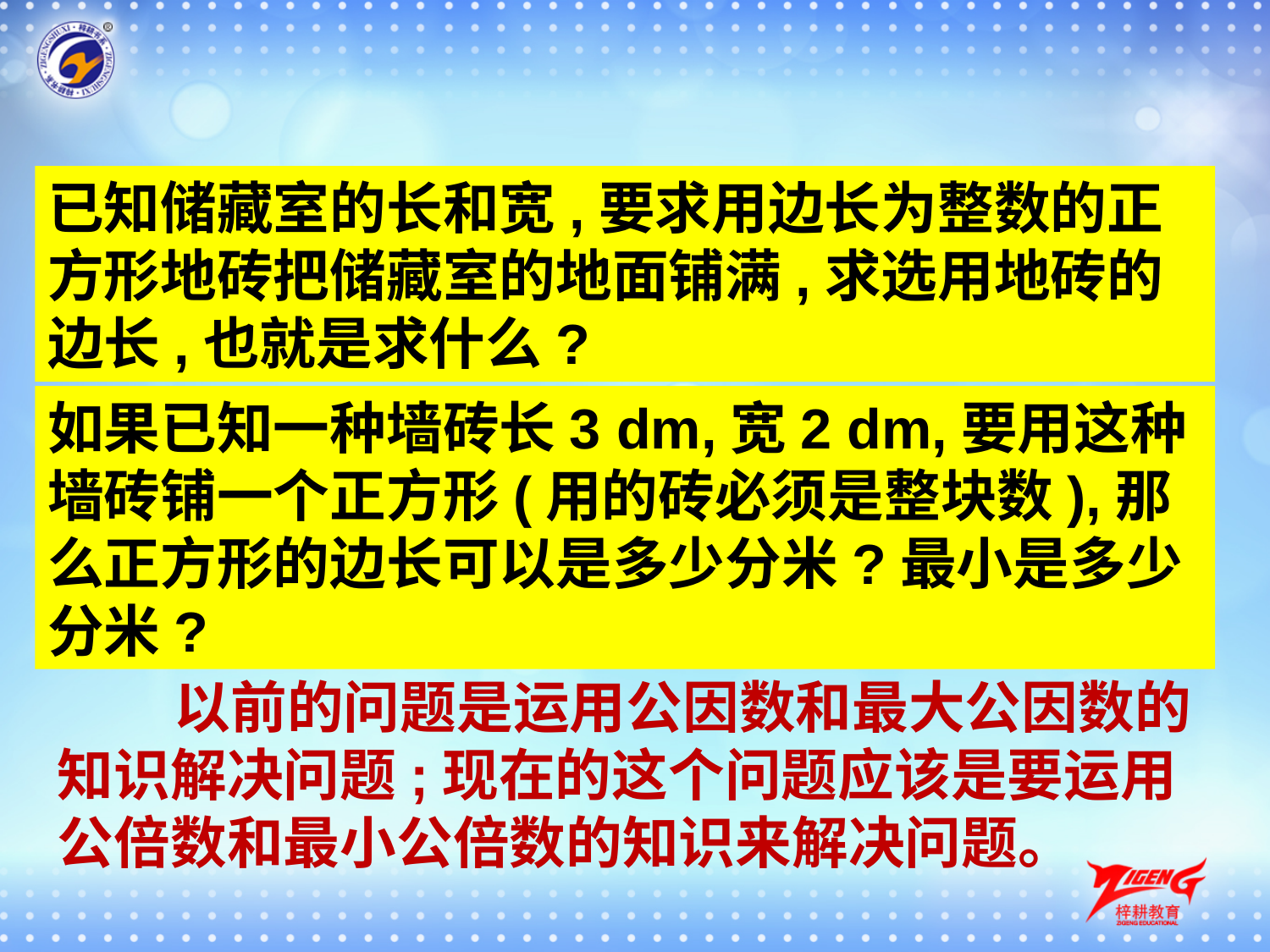

已知储藏室的长和宽,要求用边长为整数的正方形地砖把储藏室的地面铺满,求选用地砖的边长,也就是求什么?
如果已知一种墙砖长3 dm,宽2 dm,要用这种墙砖铺一个正方形(用的砖必须是整块数),那么正方形的边长可以是多少分米?最小是多少分米?
这两个问题的区别在哪里?
        以前的问题是运用公因数和最大公因数的知识解决问题;现在的这个问题应该是要运用公倍数和最小公倍数的知识来解决问题。